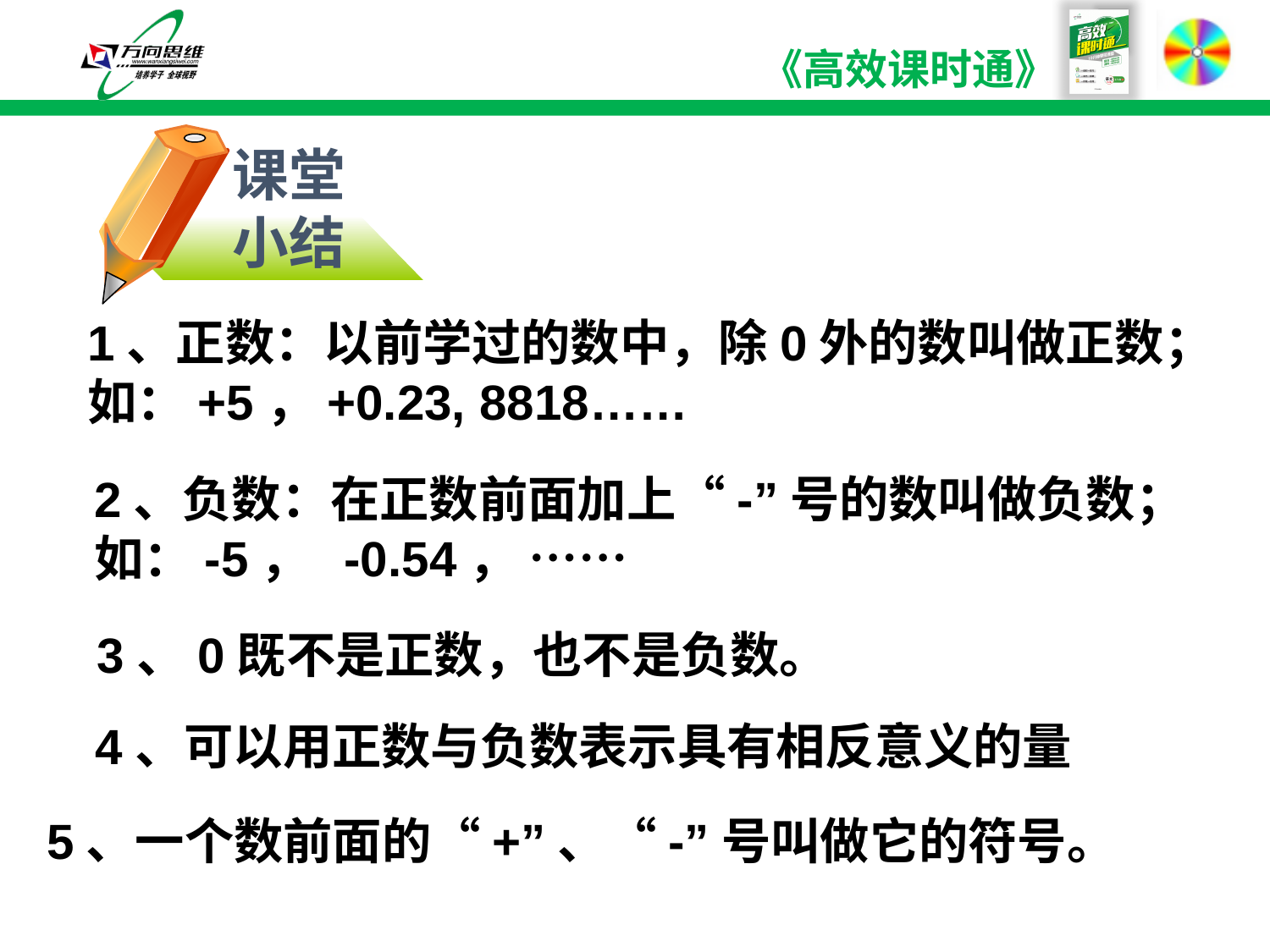

课堂小结

1、正数：以前学过的数中，除0外的数叫做正数；如：+5，+0.23, 8818……
2、负数：在正数前面加上“-”号的数叫做负数；如：-5，  -0.54， ……
3、0既不是正数，也不是负数。
4、可以用正数与负数表示具有相反意义的量
5、一个数前面的“+”、“-”号叫做它的符号。